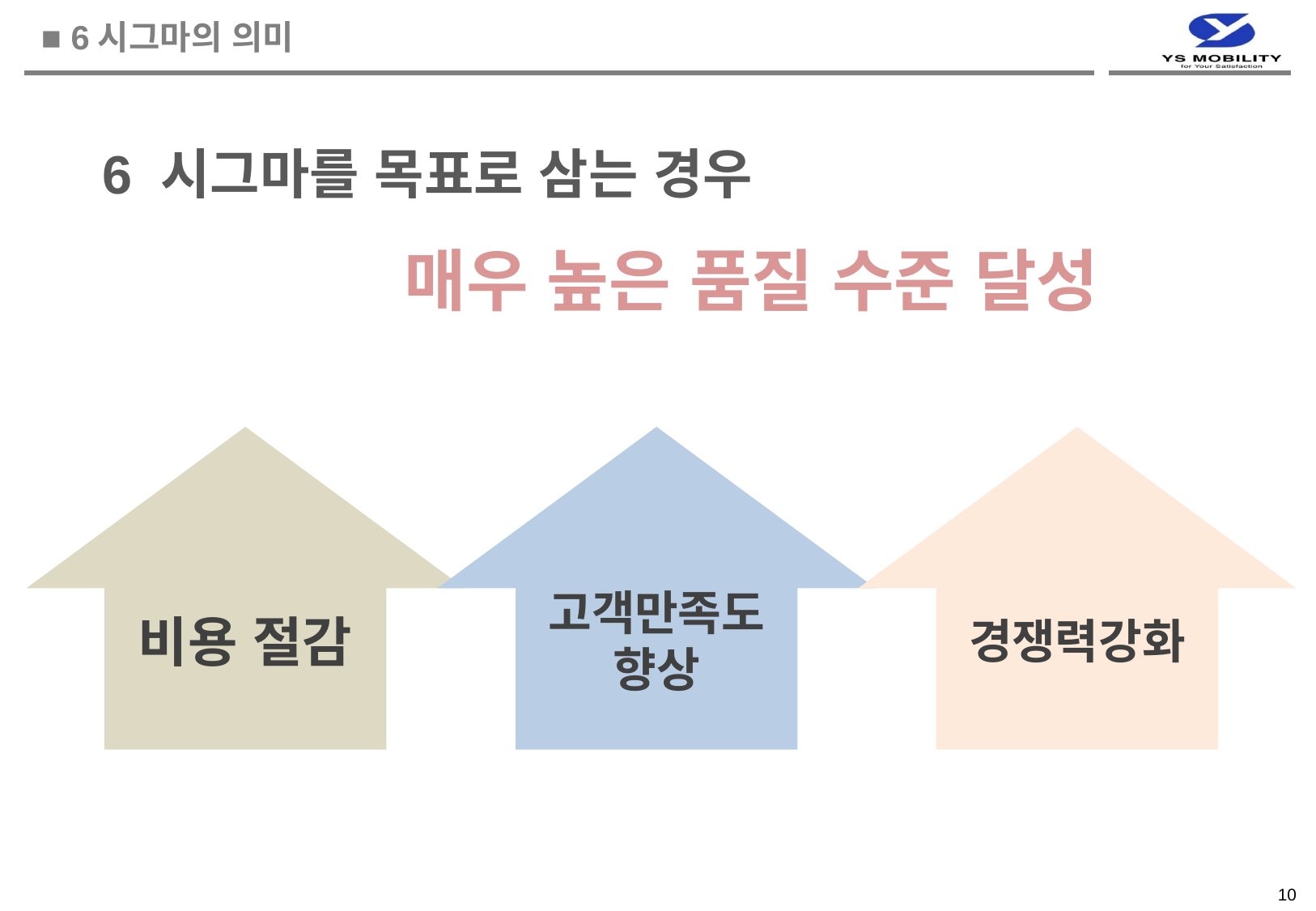

■ 6시그마의 의미
   6 시그마를 목표로 삼는 경우

                      매우 높은 품질 수준 달성
비용 절감
고객만족도
향상
경쟁력강화